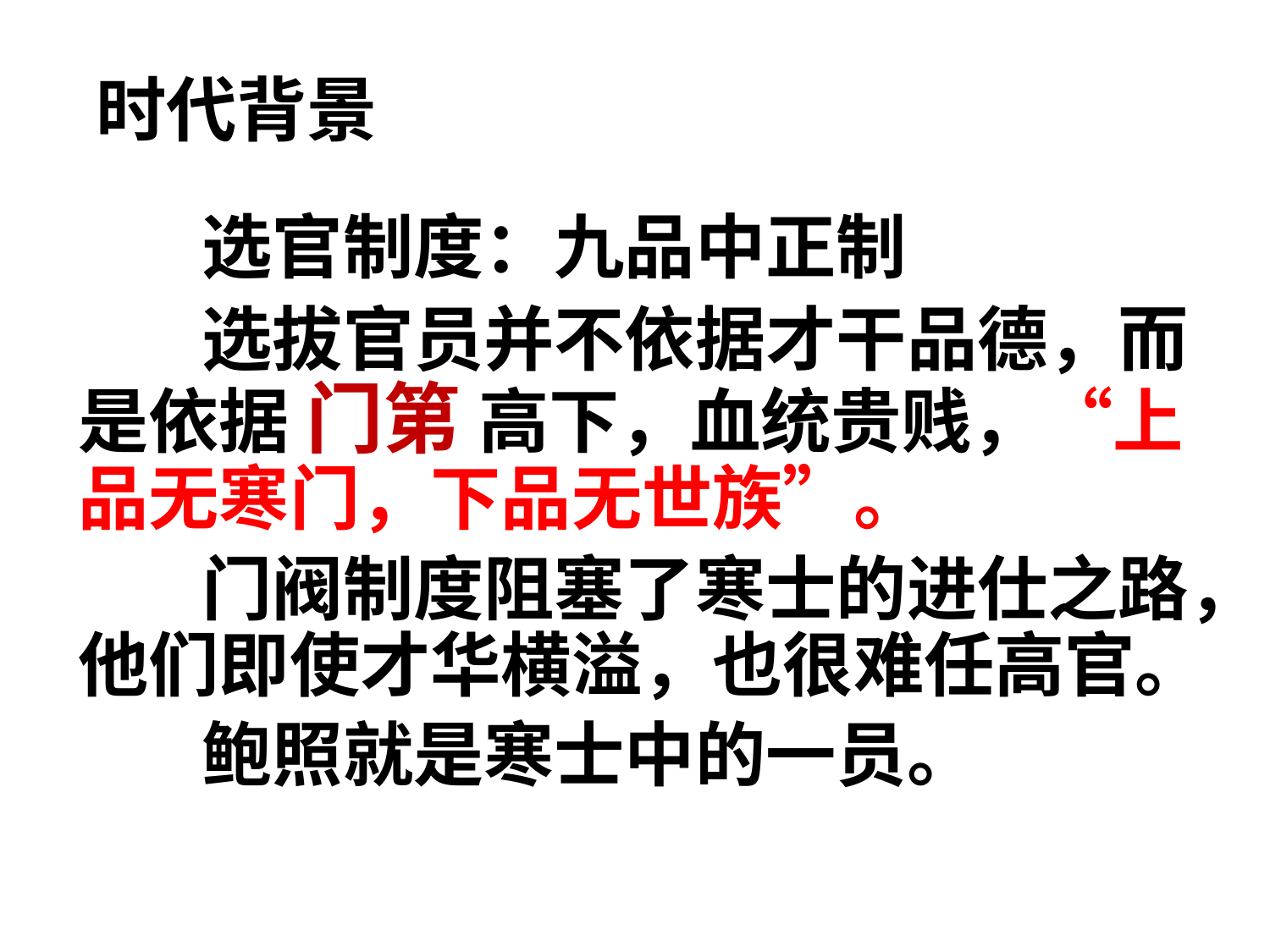

# 时代背景
选官制度：九品中正制
选拔官员并不依据才干品德，而是依据 门第 高下，血统贵贱，“上品无寒门，下品无世族”。
门阀制度阻塞了寒士的进仕之路，他们即使才华横溢，也很难任高官。
鲍照就是寒士中的一员。